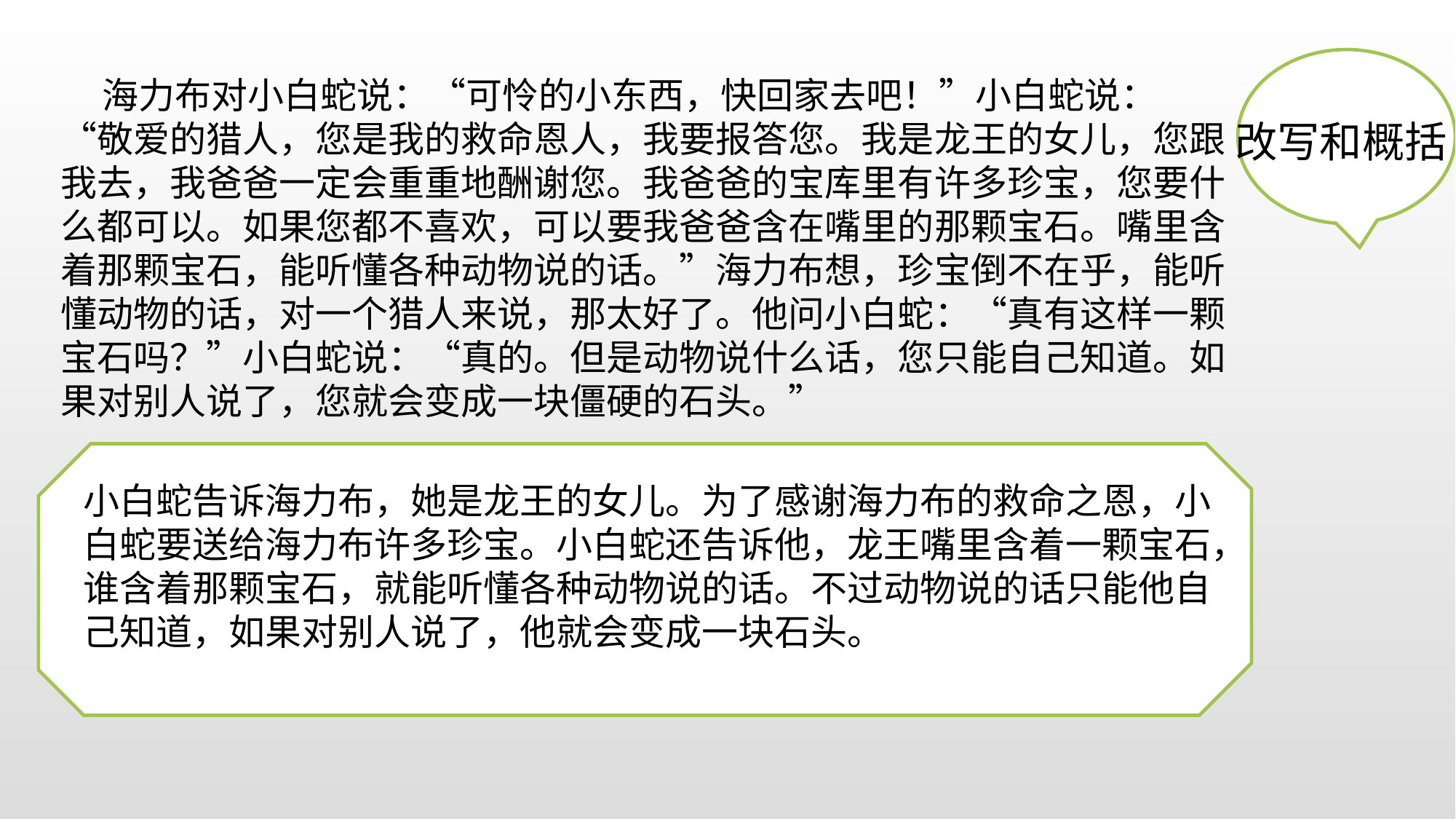

改写和概括
    海力布对小白蛇说：“可怜的小东西，快回家去吧！”小白蛇说：“敬爱的猎人，您是我的救命恩人，我要报答您。我是龙王的女儿，您跟我去，我爸爸一定会重重地酬谢您。我爸爸的宝库里有许多珍宝，您要什么都可以。如果您都不喜欢，可以要我爸爸含在嘴里的那颗宝石。嘴里含着那颗宝石，能听懂各种动物说的话。”海力布想，珍宝倒不在乎，能听懂动物的话，对一个猎人来说，那太好了。他问小白蛇：“真有这样一颗宝石吗？”小白蛇说：“真的。但是动物说什么话，您只能自己知道。如果对别人说了，您就会变成一块僵硬的石头。”

小白蛇告诉海力布，她是龙王的女儿。为了感谢海力布的救命之恩，小白蛇要送给海力布许多珍宝。小白蛇还告诉他，龙王嘴里含着一颗宝石，谁含着那颗宝石，就能听懂各种动物说的话。不过动物说的话只能他自己知道，如果对别人说了，他就会变成一块石头。